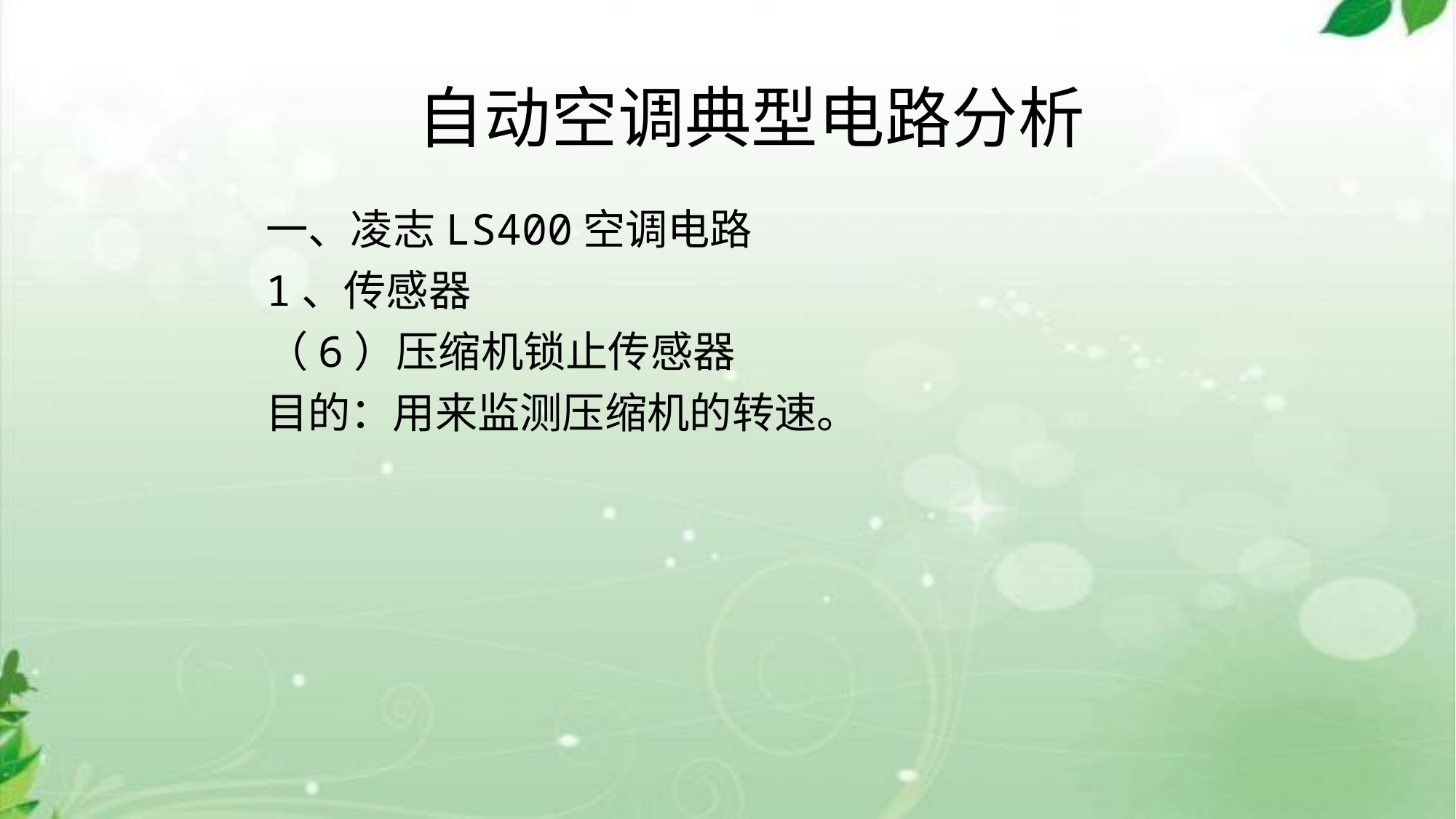

# 自动空调典型电路分析
一、凌志LS400空调电路
1、传感器
（6）压缩机锁止传感器
目的：用来监测压缩机的转速。